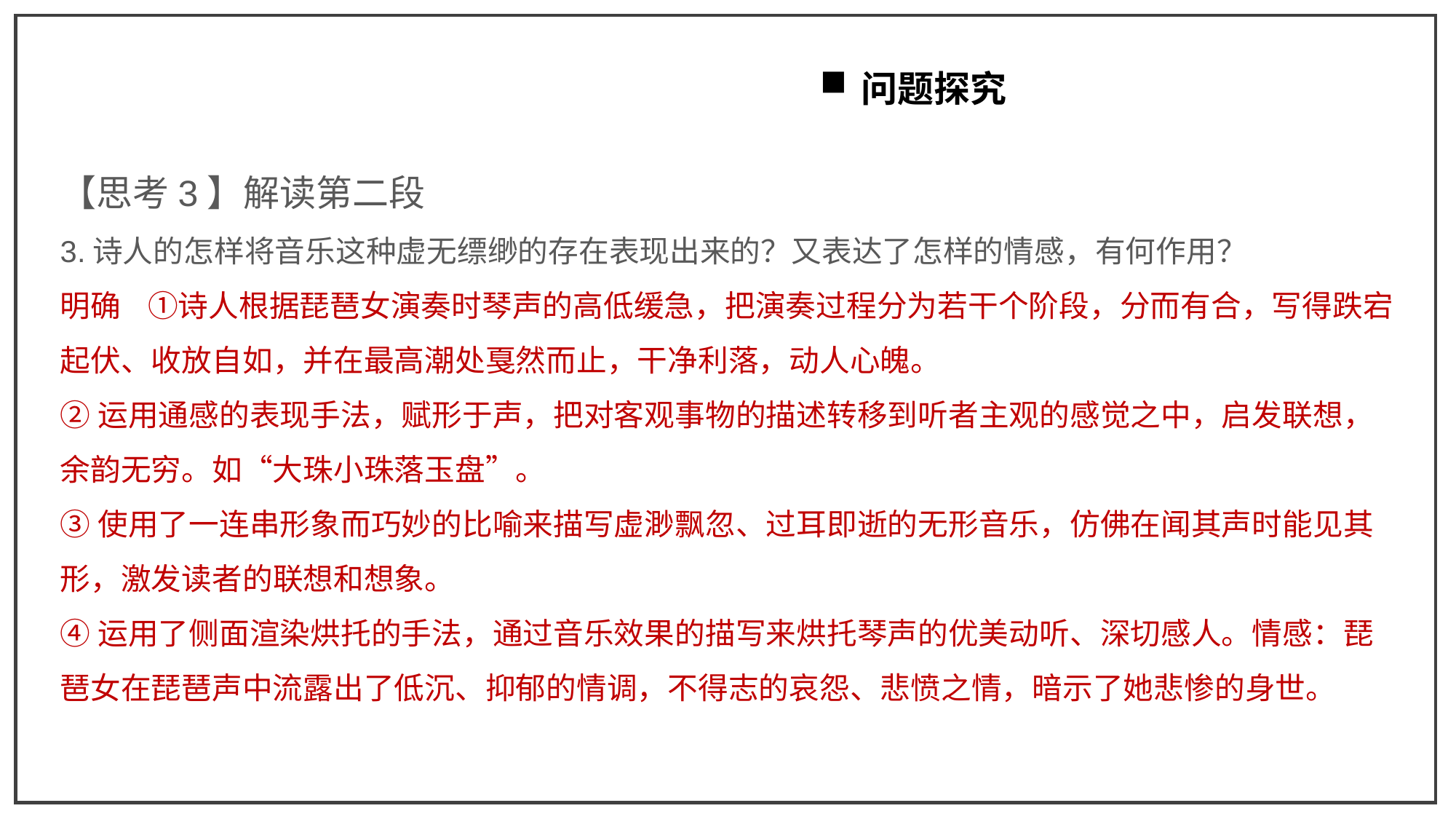

问题探究
【思考3】解读第二段
3.诗人的怎样将音乐这种虚无缥缈的存在表现出来的？又表达了怎样的情感，有何作用？
明确    ①诗人根据琵琶女演奏时琴声的高低缓急，把演奏过程分为若干个阶段，分而有合，写得跌宕起伏、收放自如，并在最高潮处戛然而止，干净利落，动人心魄。
②运用通感的表现手法，赋形于声，把对客观事物的描述转移到听者主观的感觉之中，启发联想，余韵无穷。如“大珠小珠落玉盘”。
③使用了一连串形象而巧妙的比喻来描写虚渺飘忽、过耳即逝的无形音乐，仿佛在闻其声时能见其形，激发读者的联想和想象。
④运用了侧面渲染烘托的手法，通过音乐效果的描写来烘托琴声的优美动听、深切感人。情感：琵琶女在琵琶声中流露出了低沉、抑郁的情调，不得志的哀怨、悲愤之情，暗示了她悲惨的身世。